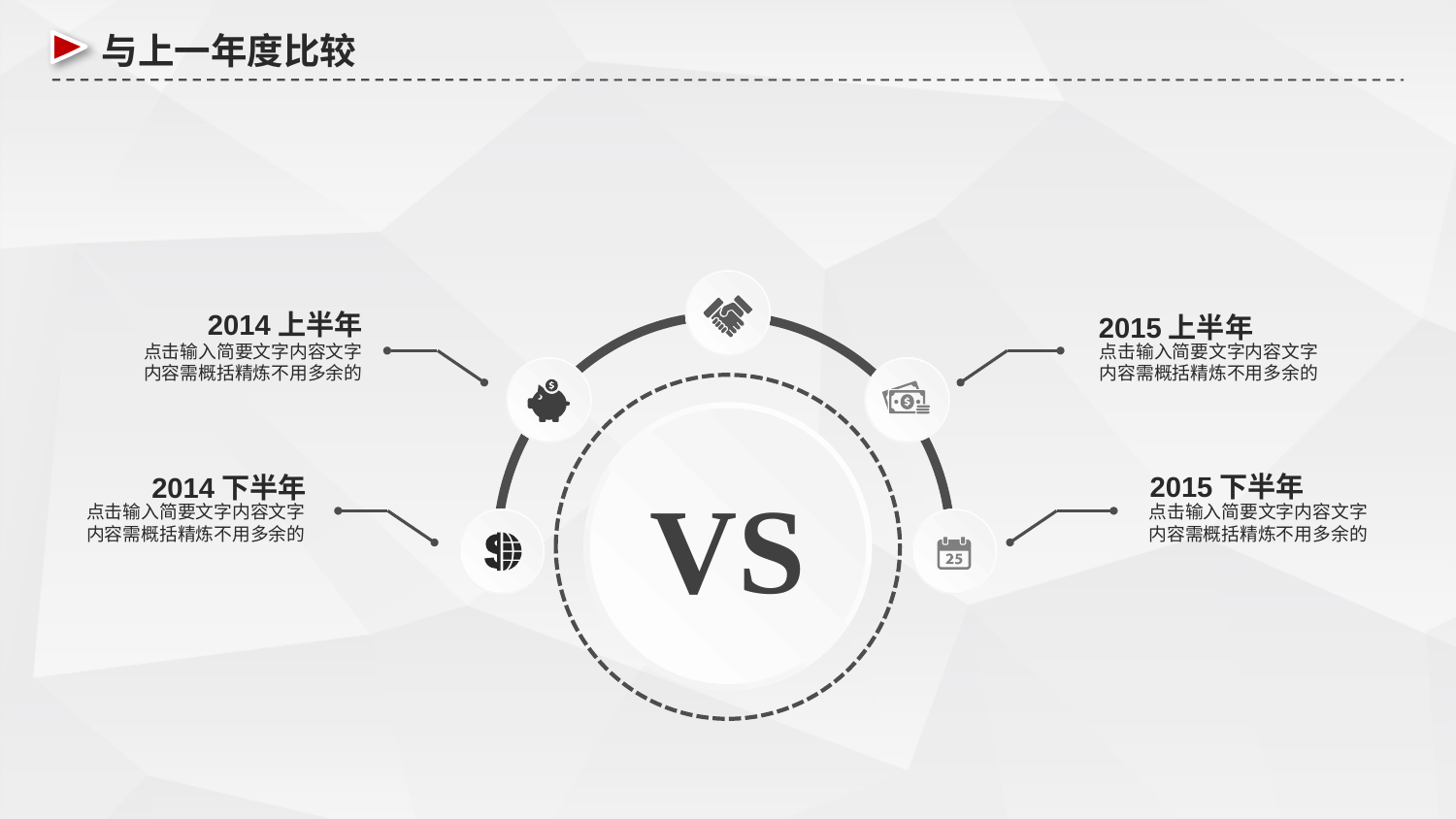

与上一年度比较

2014上半年
点击输入简要文字内容文字
内容需概括精炼不用多余的
2015上半年
点击输入简要文字内容文字
内容需概括精炼不用多余的

2015下半年
点击输入简要文字内容文字
内容需概括精炼不用多余的
2014下半年
点击输入简要文字内容文字
内容需概括精炼不用多余的
VS